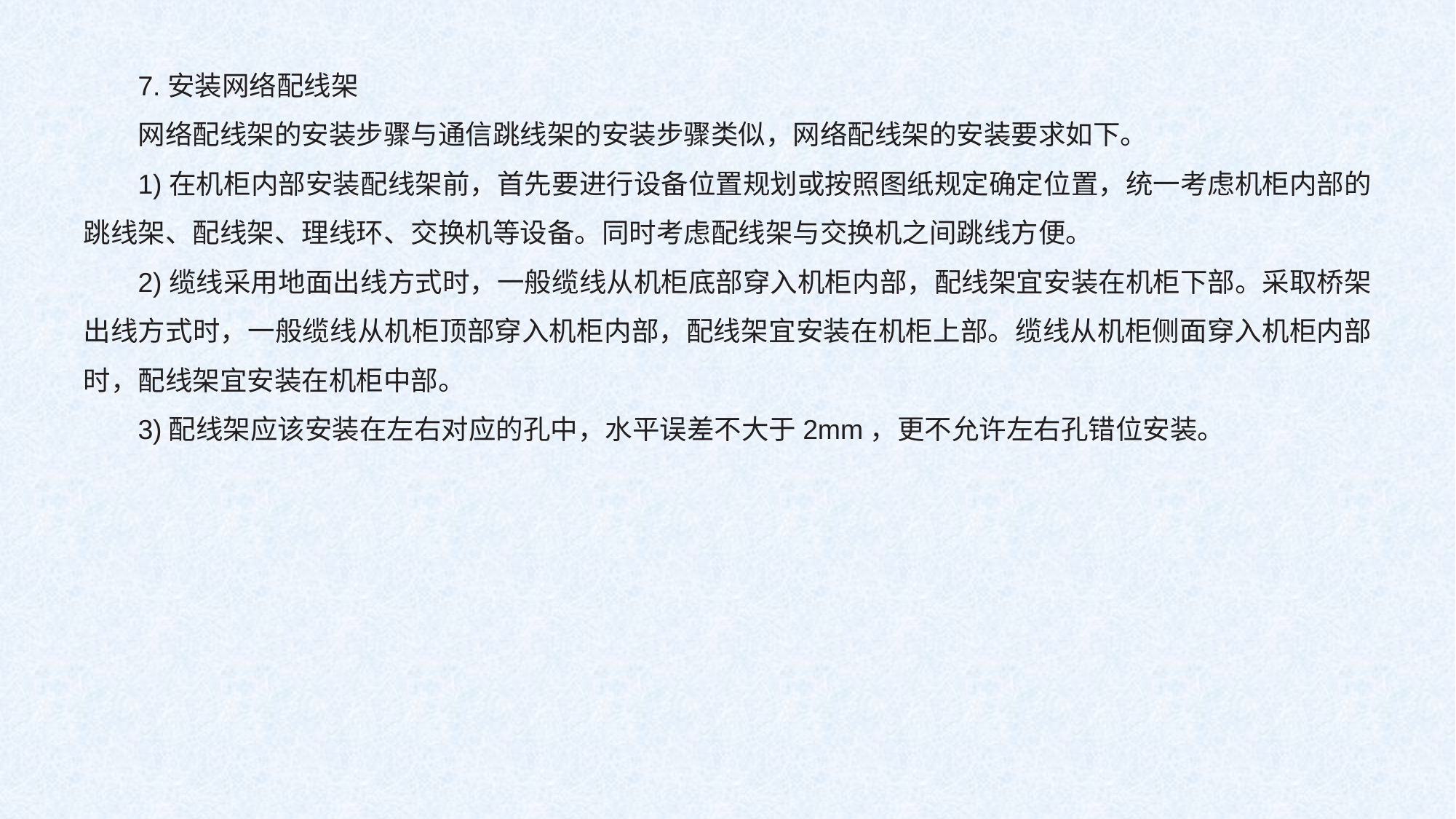

7.安装网络配线架
网络配线架的安装步骤与通信跳线架的安装步骤类似，网络配线架的安装要求如下。
1)在机柜内部安装配线架前，首先要进行设备位置规划或按照图纸规定确定位置，统一考虑机柜内部的跳线架、配线架、理线环、交换机等设备。同时考虑配线架与交换机之间跳线方便。
2)缆线采用地面出线方式时，一般缆线从机柜底部穿入机柜内部，配线架宜安装在机柜下部。采取桥架出线方式时，一般缆线从机柜顶部穿入机柜内部，配线架宜安装在机柜上部。缆线从机柜侧面穿入机柜内部时，配线架宜安装在机柜中部。
3)配线架应该安装在左右对应的孔中，水平误差不大于2mm，更不允许左右孔错位安装。